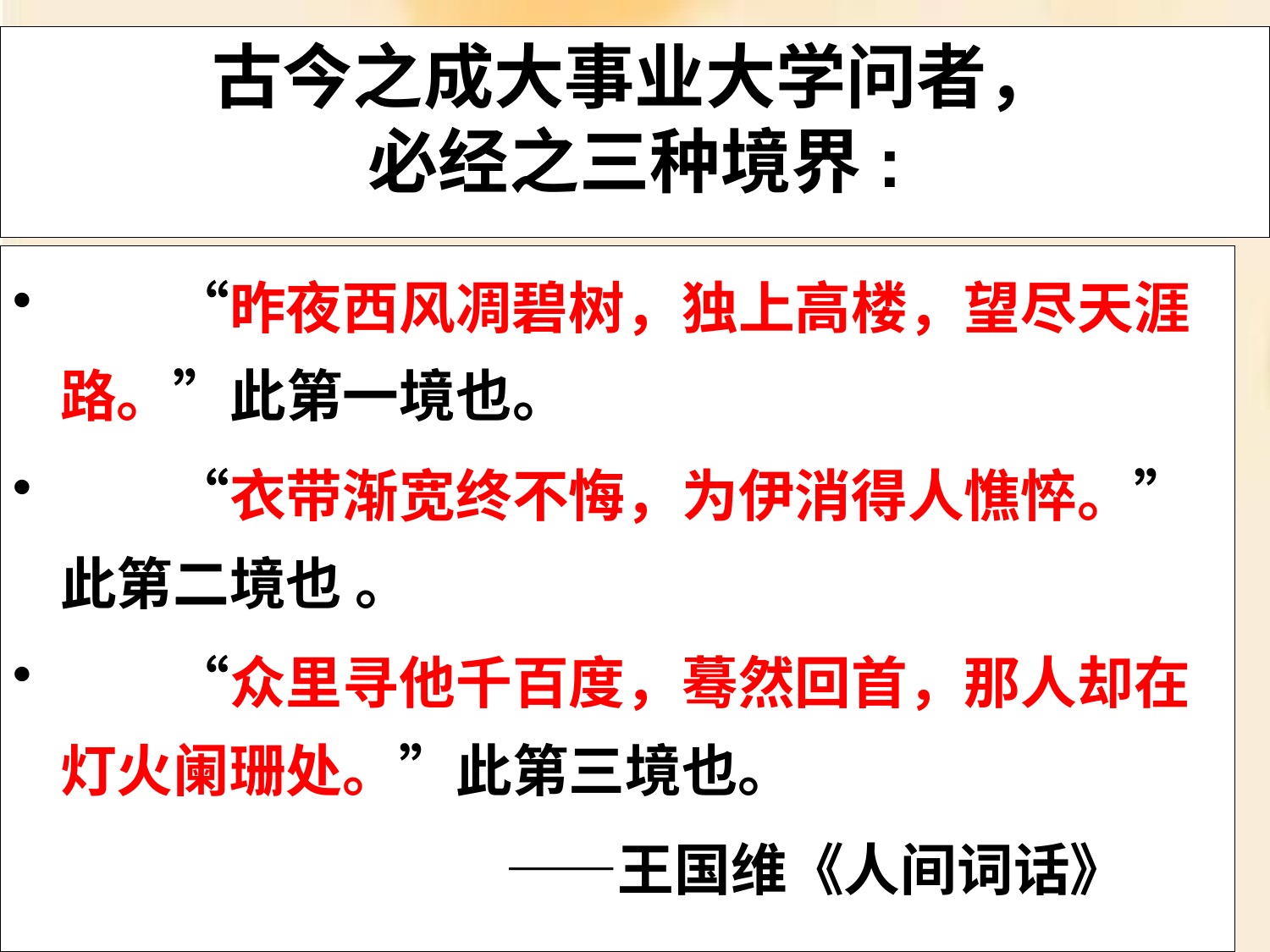

# 古今之成大事业大学问者， 必经之三种境界:
　　“昨夜西风凋碧树，独上高楼，望尽天涯路。”此第一境也。
　　“衣带渐宽终不悔，为伊消得人憔悴。”此第二境也 。
　　“众里寻他千百度，蓦然回首，那人却在灯火阑珊处。”此第三境也。
　　　                         ——王国维《人间词话》